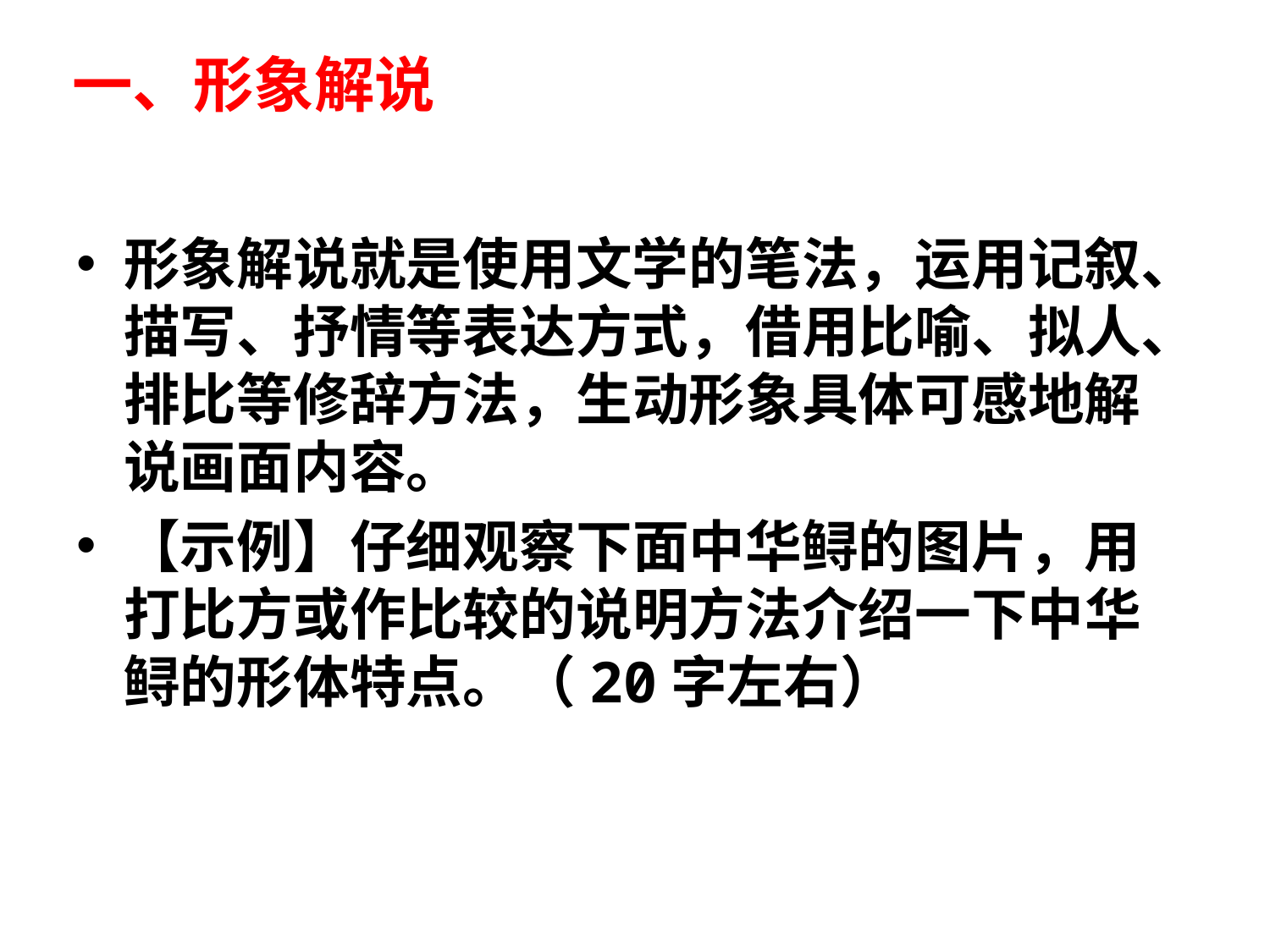

# 一、形象解说
形象解说就是使用文学的笔法，运用记叙、描写、抒情等表达方式，借用比喻、拟人、排比等修辞方法，生动形象具体可感地解说画面内容。
【示例】仔细观察下面中华鲟的图片，用打比方或作比较的说明方法介绍一下中华鲟的形体特点。（20字左右）